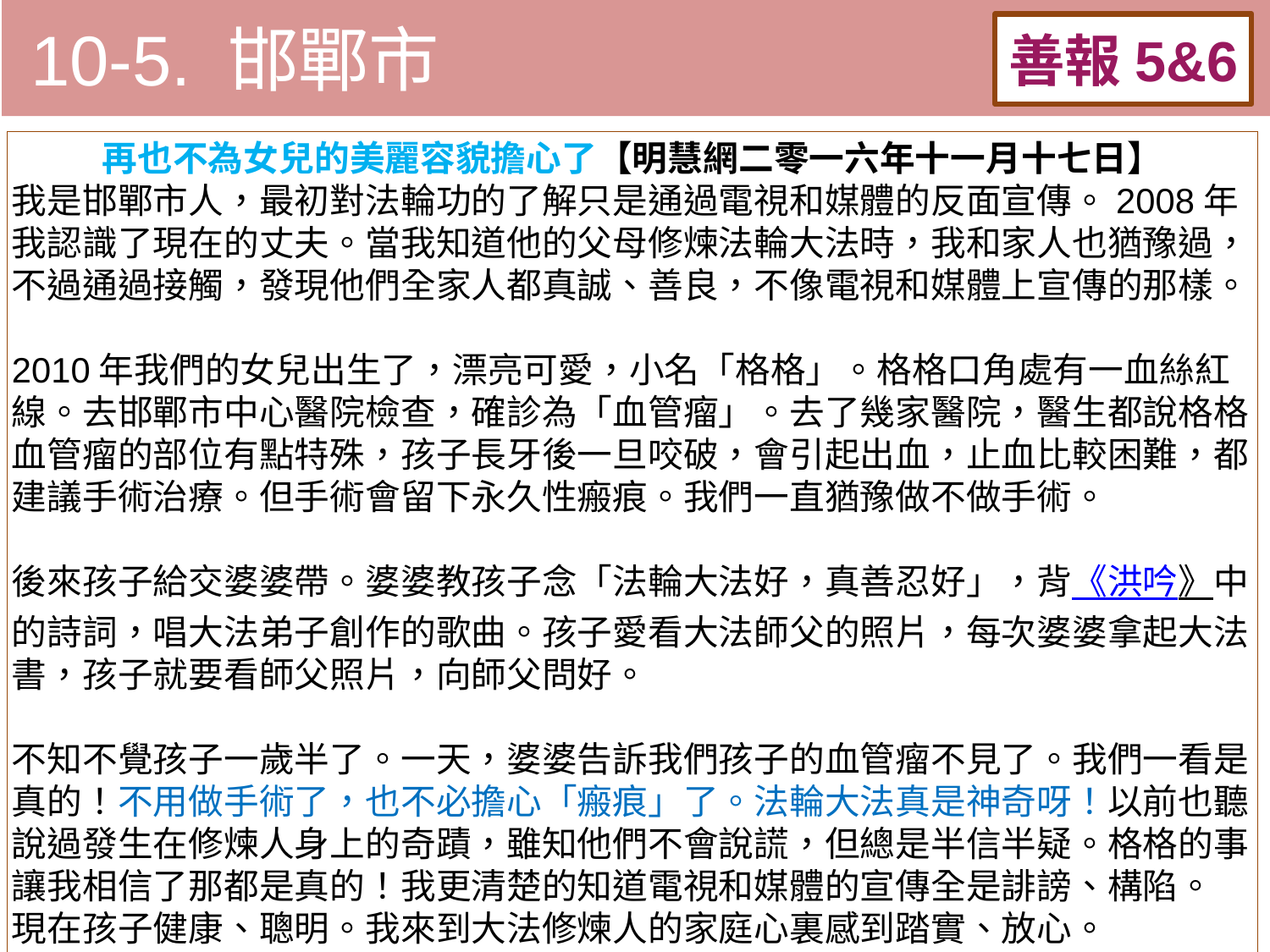

10-5. 邯鄲市
善報5&6
11-3. XX市官員惡報實例
再也不為女兒的美麗容貌擔心了【明慧網二零一六年十一月十七日】
我是邯鄲市人，最初對法輪功的了解只是通過電視和媒體的反面宣傳。2008年我認識了現在的丈夫。當我知道他的父母修煉法輪大法時，我和家人也猶豫過，不過通過接觸，發現他們全家人都真誠、善良，不像電視和媒體上宣傳的那樣。

2010年我們的女兒出生了，漂亮可愛，小名「格格」。格格口角處有一血絲紅線。去邯鄲市中心醫院檢查，確診為「血管瘤」。去了幾家醫院，醫生都說格格血管瘤的部位有點特殊，孩子長牙後一旦咬破，會引起出血，止血比較困難，都建議手術治療。但手術會留下永久性瘢痕。我們一直猶豫做不做手術。

後來孩子給交婆婆帶。婆婆教孩子念「法輪大法好，真善忍好」，背《洪吟》中的詩詞，唱大法弟子創作的歌曲。孩子愛看大法師父的照片，每次婆婆拿起大法書，孩子就要看師父照片，向師父問好。

不知不覺孩子一歲半了。一天，婆婆告訴我們孩子的血管瘤不見了。我們一看是真的！不用做手術了，也不必擔心「瘢痕」了。法輪大法真是神奇呀！以前也聽說過發生在修煉人身上的奇蹟，雖知他們不會說謊，但總是半信半疑。格格的事讓我相信了那都是真的！我更清楚的知道電視和媒體的宣傳全是誹謗、構陷。
現在孩子健康、聰明。我來到大法修煉人的家庭心裏感到踏實、放心。